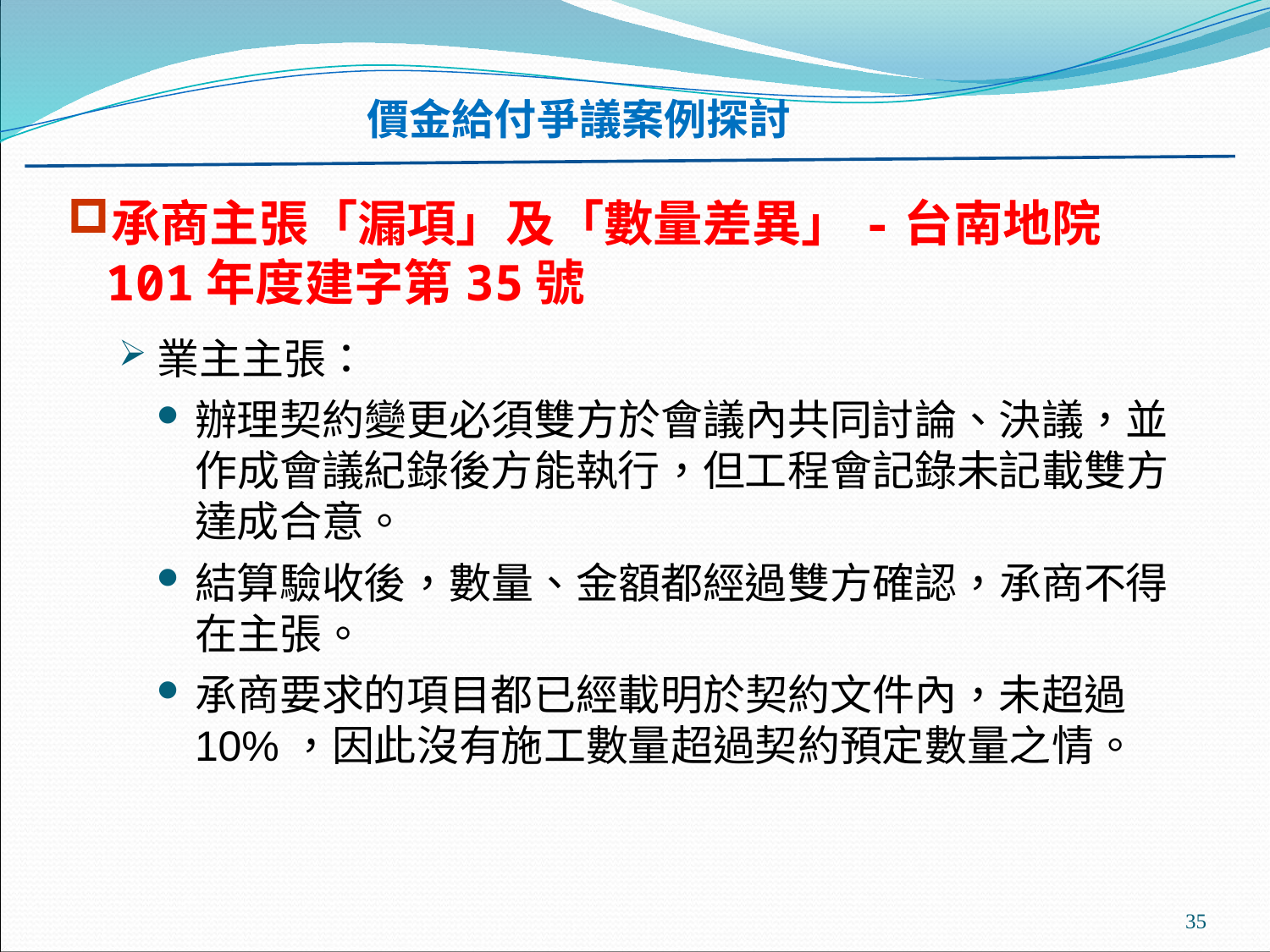

價金給付爭議案例探討
#
承商主張「漏項」及「數量差異」-台南地院101年度建字第35號
業主主張：
辦理契約變更必須雙方於會議內共同討論、決議，並作成會議紀錄後方能執行，但工程會記錄未記載雙方達成合意。
結算驗收後，數量、金額都經過雙方確認，承商不得在主張。
承商要求的項目都已經載明於契約文件內，未超過10%，因此沒有施工數量超過契約預定數量之情。

35